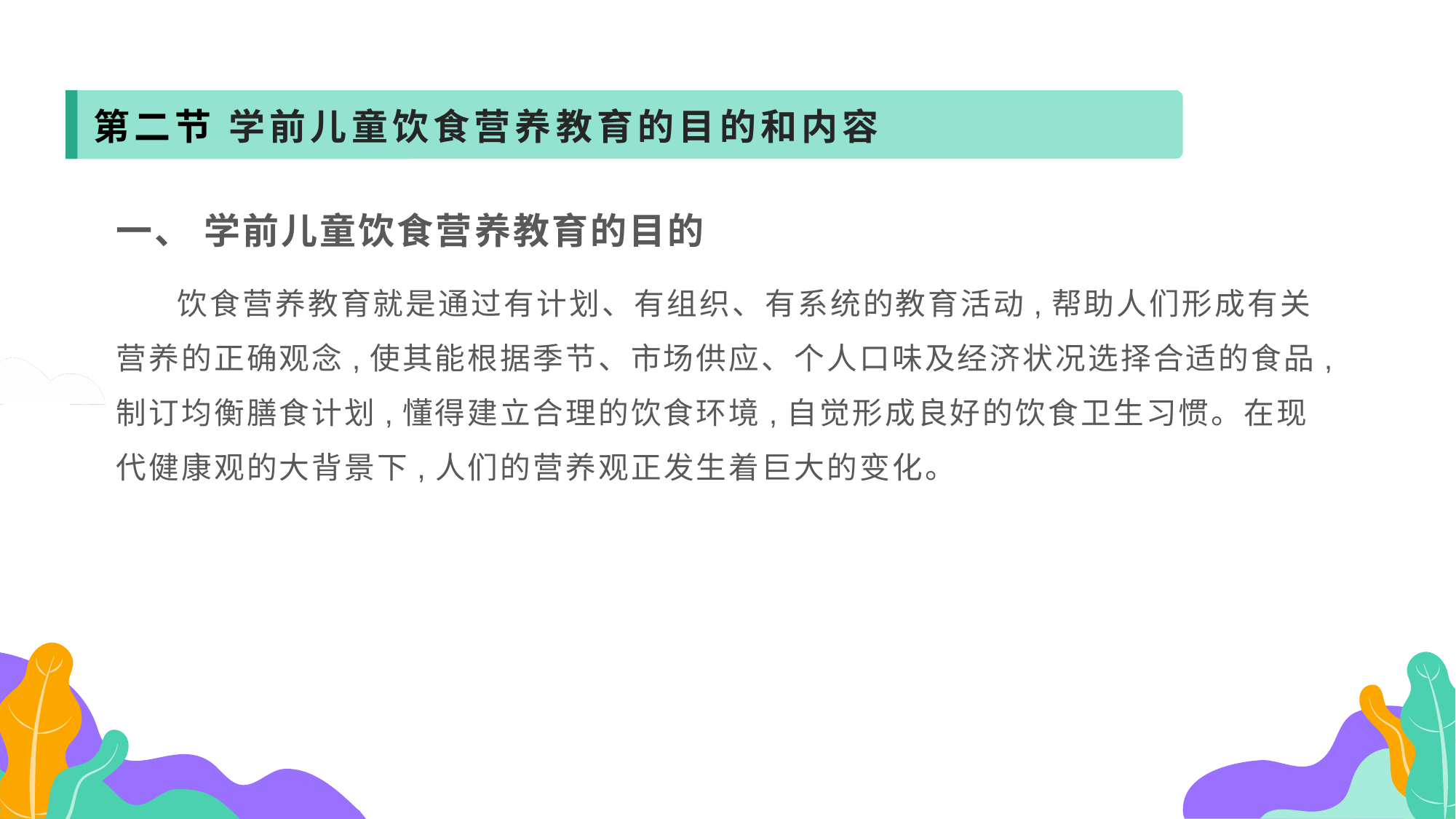

第二节 学前儿童饮食营养教育的目的和内容
一、 学前儿童饮食营养教育的目的
      饮食营养教育就是通过有计划、有组织、有系统的教育活动,帮助人们形成有关营养的正确观念,使其能根据季节、市场供应、个人口味及经济状况选择合适的食品,制订均衡膳食计划,懂得建立合理的饮食环境,自觉形成良好的饮食卫生习惯。在现代健康观的大背景下,人们的营养观正发生着巨大的变化。